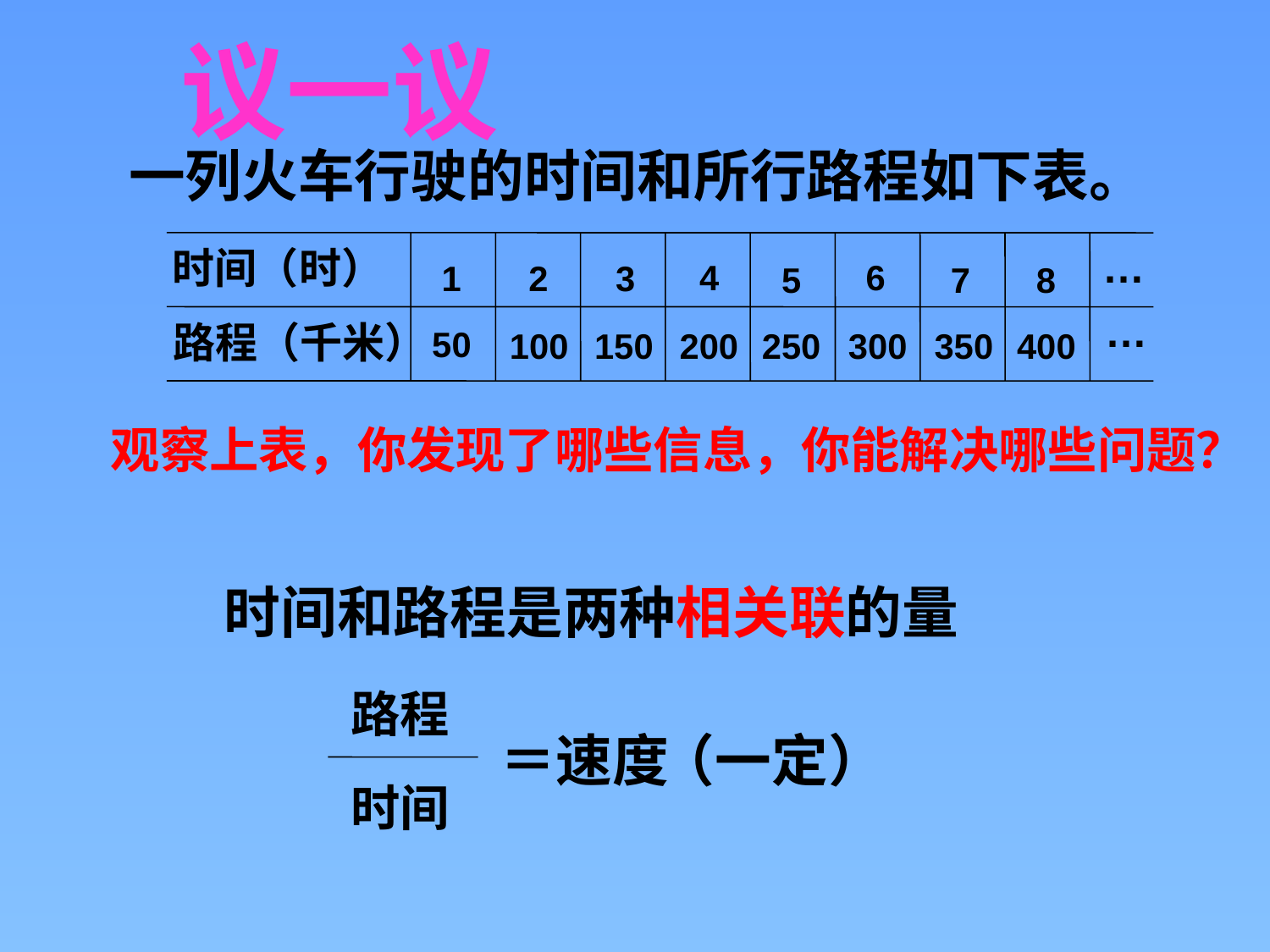

议一议
　一列火车行驶的时间和所行路程如下表。

…
时间（时）
4
6
1
2
3
5
7
8
…

路程（千米）
50
100
150
200
250
300
350
400

　观察上表，你发现了哪些信息，你能解决哪些问题？
时间和路程是两种相关联的量
路程

时间
＝速度
（一定）